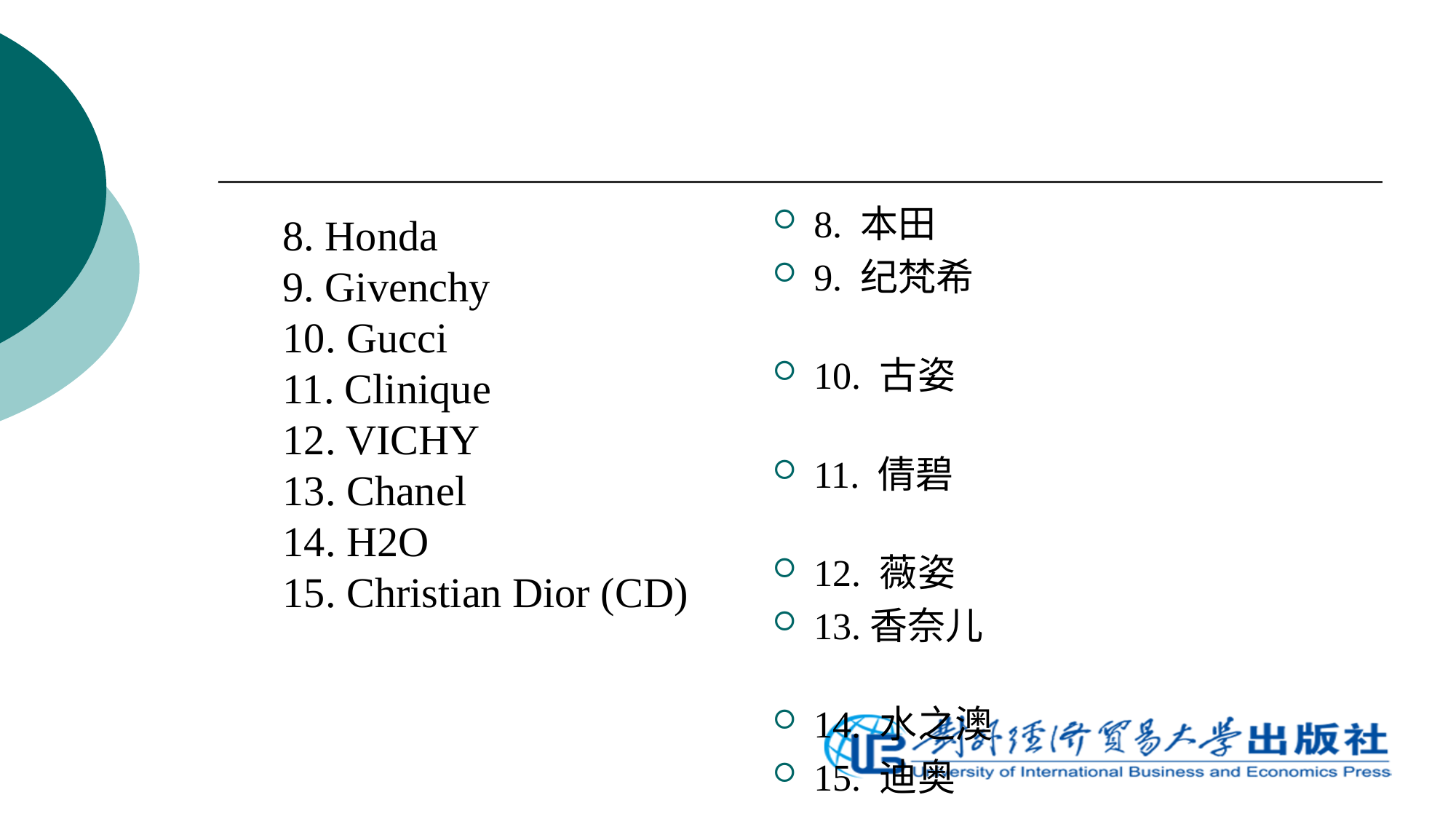

8. 本田
9. 纪梵希
10. 古姿
11. 倩碧
12. 薇姿
13.香奈儿
14. 水之澳
15. 迪奥

8. Honda
9. Givenchy
10. Gucci
11. Clinique
12. VICHY
13. Chanel
14. H2O
15. Christian Dior (CD)